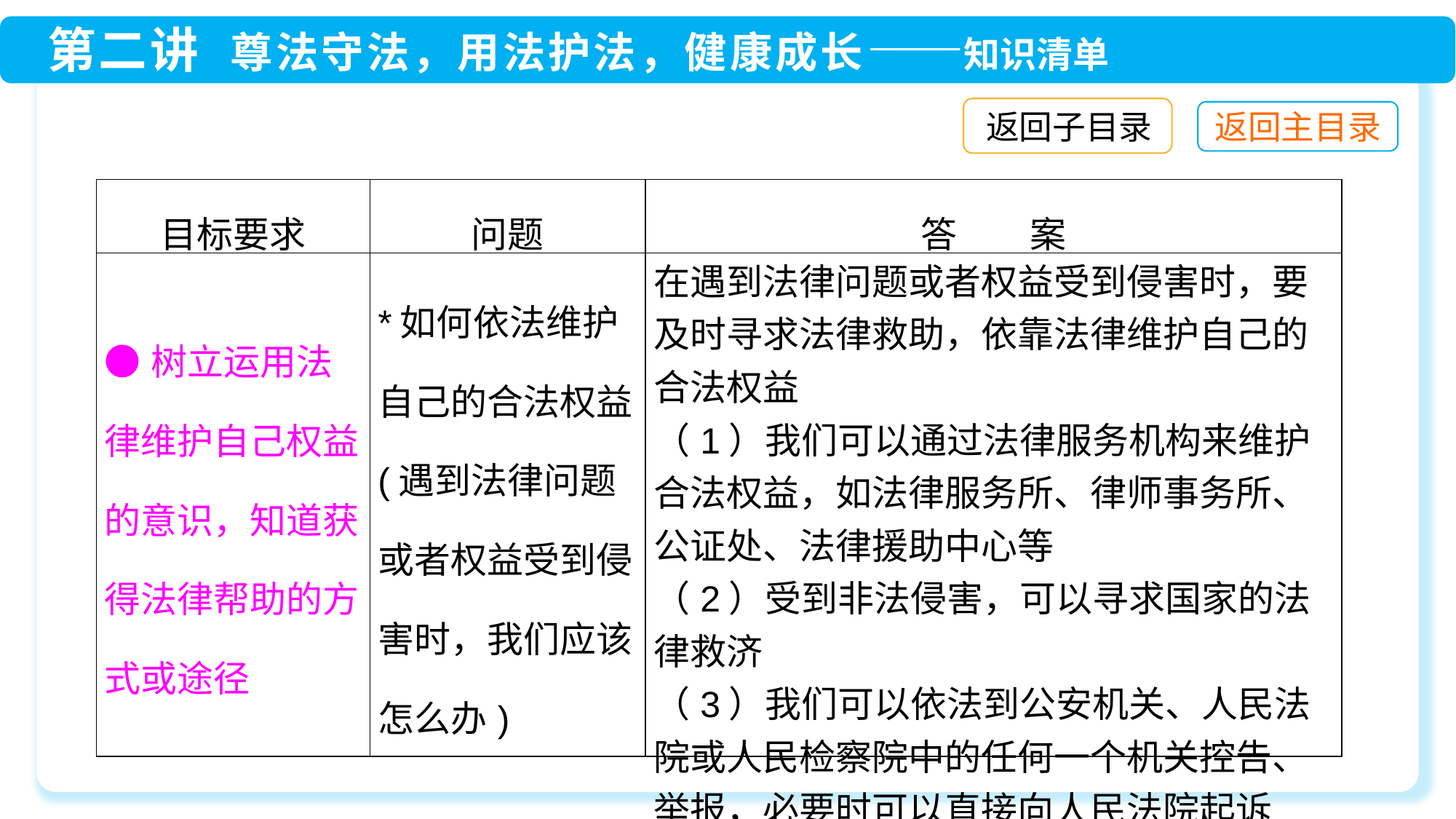

返回子目录
| 目标要求 | 问题 | 答　　案 |
| --- | --- | --- |
| ●树立运用法律维护自己权益的意识，知道获得法律帮助的方式或途径 | \*如何依法维护自己的合法权益(遇到法律问题或者权益受到侵害时，我们应该怎么办) | 在遇到法律问题或者权益受到侵害时，要及时寻求法律救助，依靠法律维护自己的合法权益 （1）我们可以通过法律服务机构来维护合法权益，如法律服务所、律师事务所、公证处、法律援助中心等 （2）受到非法侵害，可以寻求国家的法律救济 （3）我们可以依法到公安机关、人民法院或人民检察院中的任何一个机关控告、举报，必要时可以直接向人民法院起诉 |